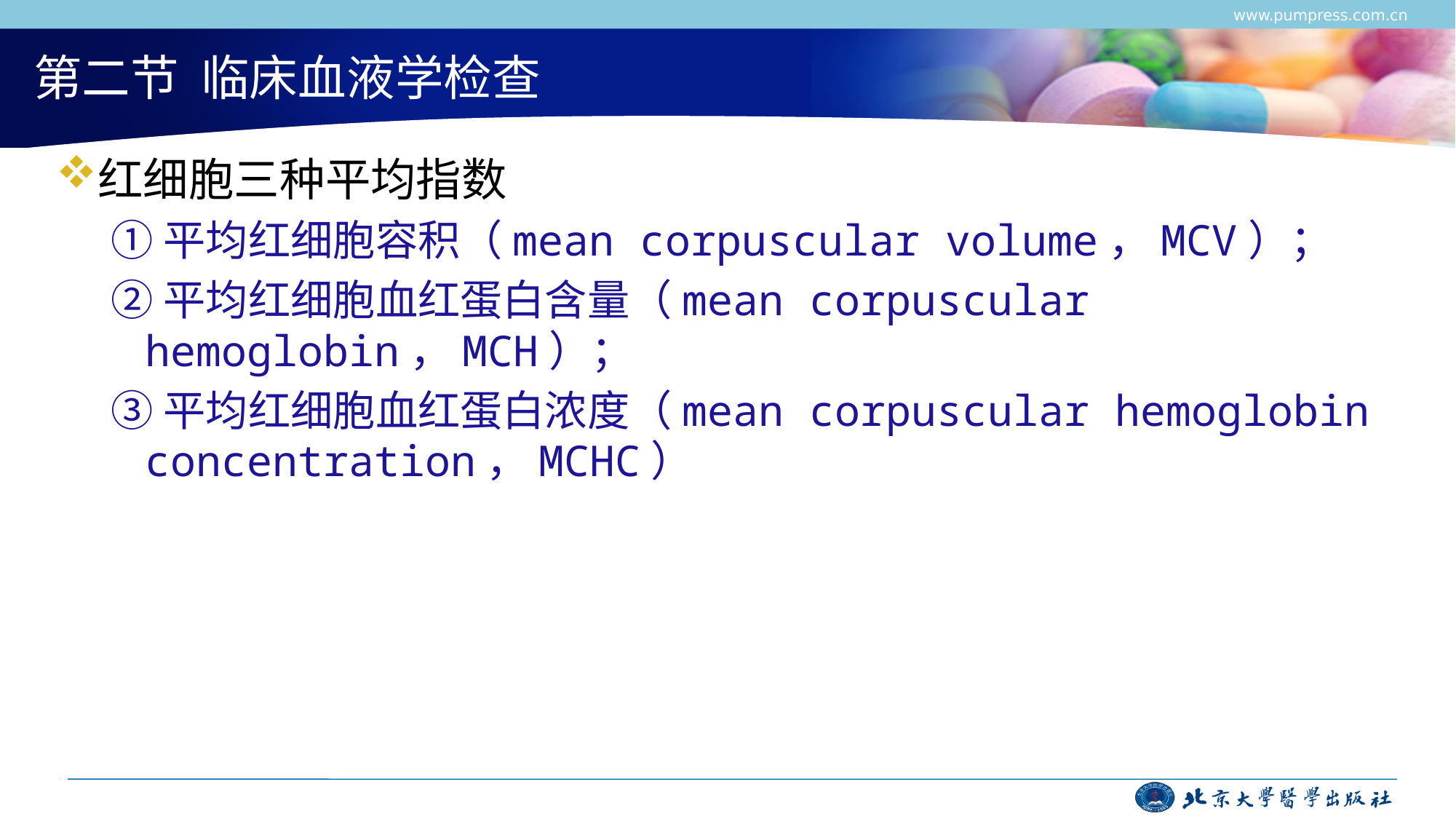

www.pumpress.com.cn
# 第二节  临床血液学检查
红细胞三种平均指数
①平均红细胞容积（mean corpuscular volume，MCV）；
②平均红细胞血红蛋白含量（mean corpuscular hemoglobin，MCH）；
③平均红细胞血红蛋白浓度（mean corpuscular hemoglobin concentration，MCHC）